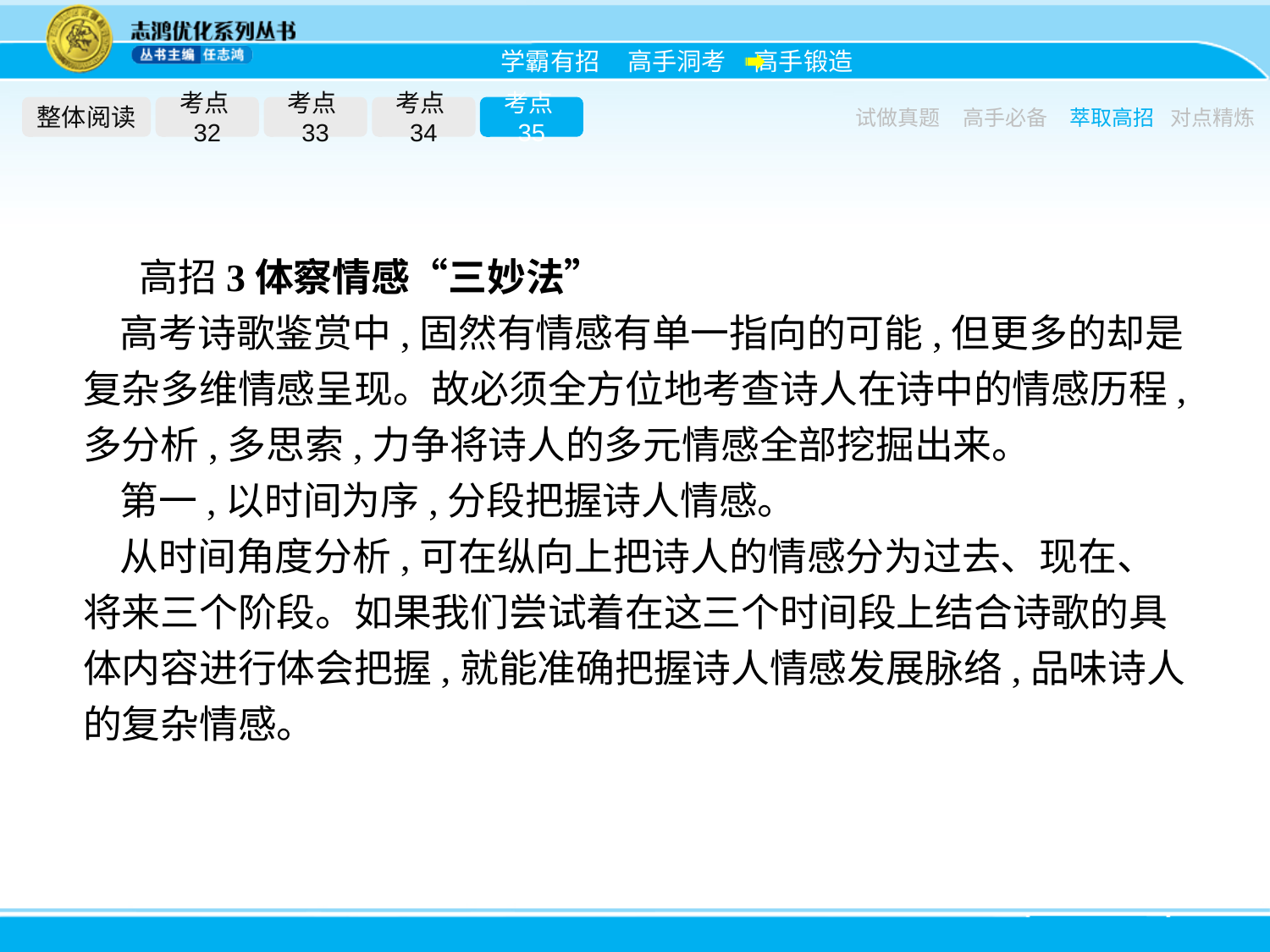

整体阅读
考点32
考点33
考点34
考点35
试做真题
高手必备
萃取高招
对点精炼
高招3体察情感“三妙法”
高考诗歌鉴赏中,固然有情感有单一指向的可能,但更多的却是复杂多维情感呈现。故必须全方位地考查诗人在诗中的情感历程,多分析,多思索,力争将诗人的多元情感全部挖掘出来。
第一,以时间为序,分段把握诗人情感。
从时间角度分析,可在纵向上把诗人的情感分为过去、现在、将来三个阶段。如果我们尝试着在这三个时间段上结合诗歌的具体内容进行体会把握,就能准确把握诗人情感发展脉络,品味诗人的复杂情感。